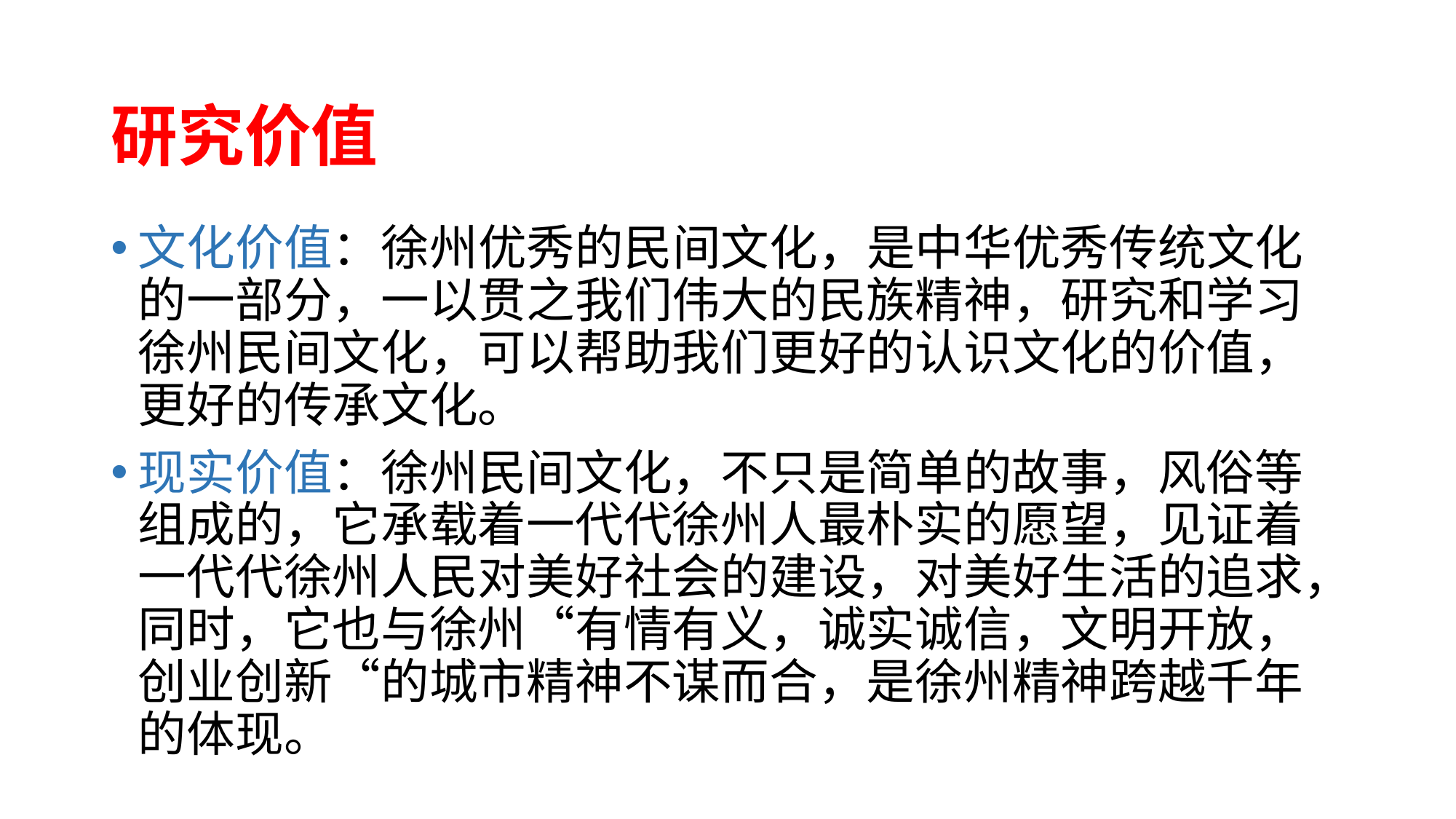

# 研究价值
文化价值：徐州优秀的民间文化，是中华优秀传统文化的一部分，一以贯之我们伟大的民族精神，研究和学习徐州民间文化，可以帮助我们更好的认识文化的价值，更好的传承文化。
现实价值：徐州民间文化，不只是简单的故事，风俗等组成的，它承载着一代代徐州人最朴实的愿望，见证着一代代徐州人民对美好社会的建设，对美好生活的追求，同时，它也与徐州“有情有义，诚实诚信，文明开放，创业创新“的城市精神不谋而合，是徐州精神跨越千年的体现。